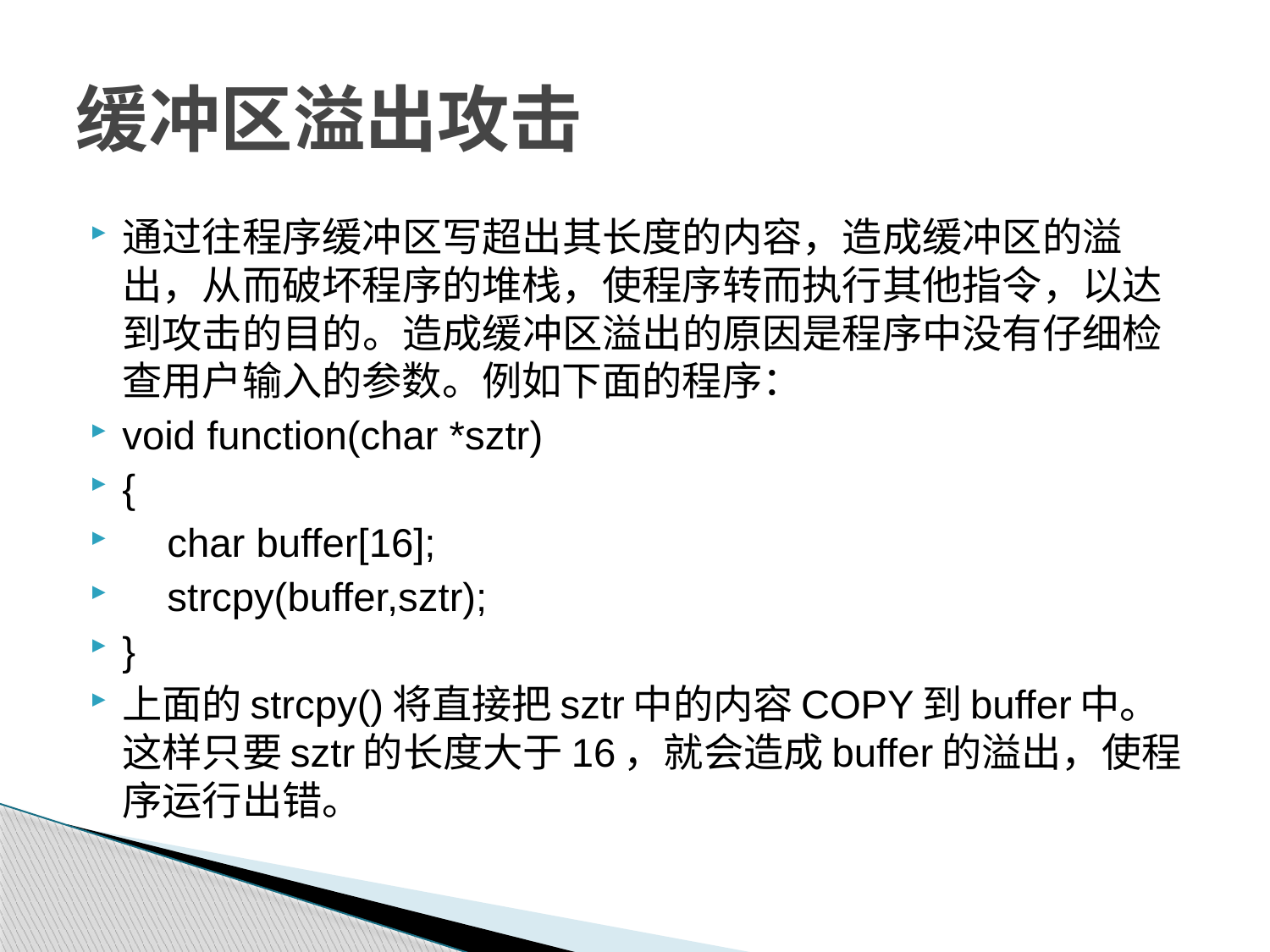

# 缓冲区溢出攻击
通过往程序缓冲区写超出其长度的内容，造成缓冲区的溢出，从而破坏程序的堆栈，使程序转而执行其他指令，以达到攻击的目的。造成缓冲区溢出的原因是程序中没有仔细检查用户输入的参数。例如下面的程序：
void function(char *sztr)
{
    char buffer[16];
    strcpy(buffer,sztr);
}
上面的strcpy()将直接把sztr中的内容COPY到buffer中。这样只要sztr的长度大于16，就会造成buffer的溢出，使程序运行出错。